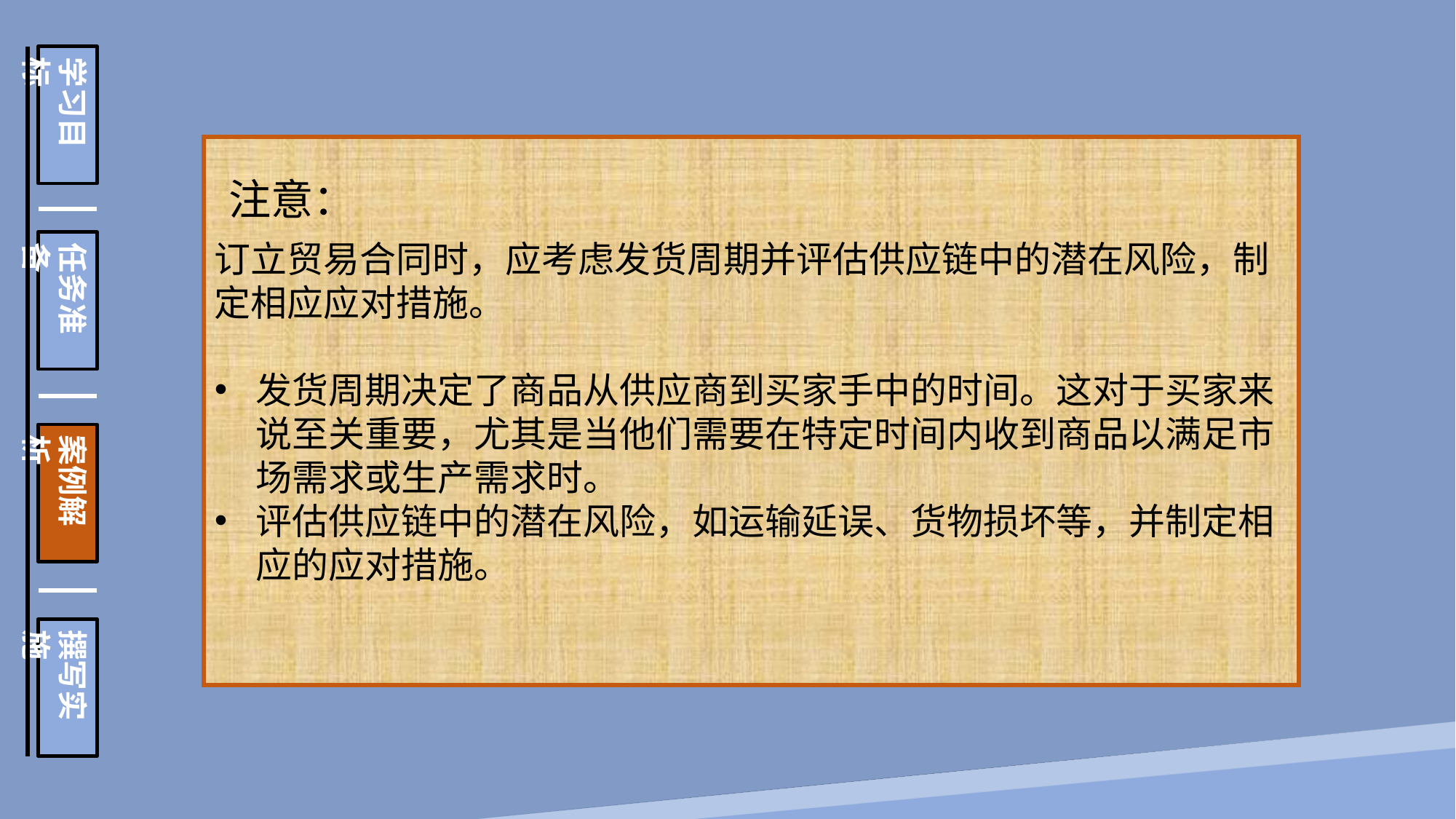

学习目标
任务准备
案例解析
撰写实施
订立贸易合同时，应考虑发货周期并评估供应链中的潜在风险，制定相应应对措施。

发货周期决定了商品从供应商到买家手中的时间。这对于买家来说至关重要，尤其是当他们需要在特定时间内收到商品以满足市场需求或生产需求时。
评估供应链中的潜在风险，如运输延误、货物损坏等，并制定相应的应对措施。
注意：